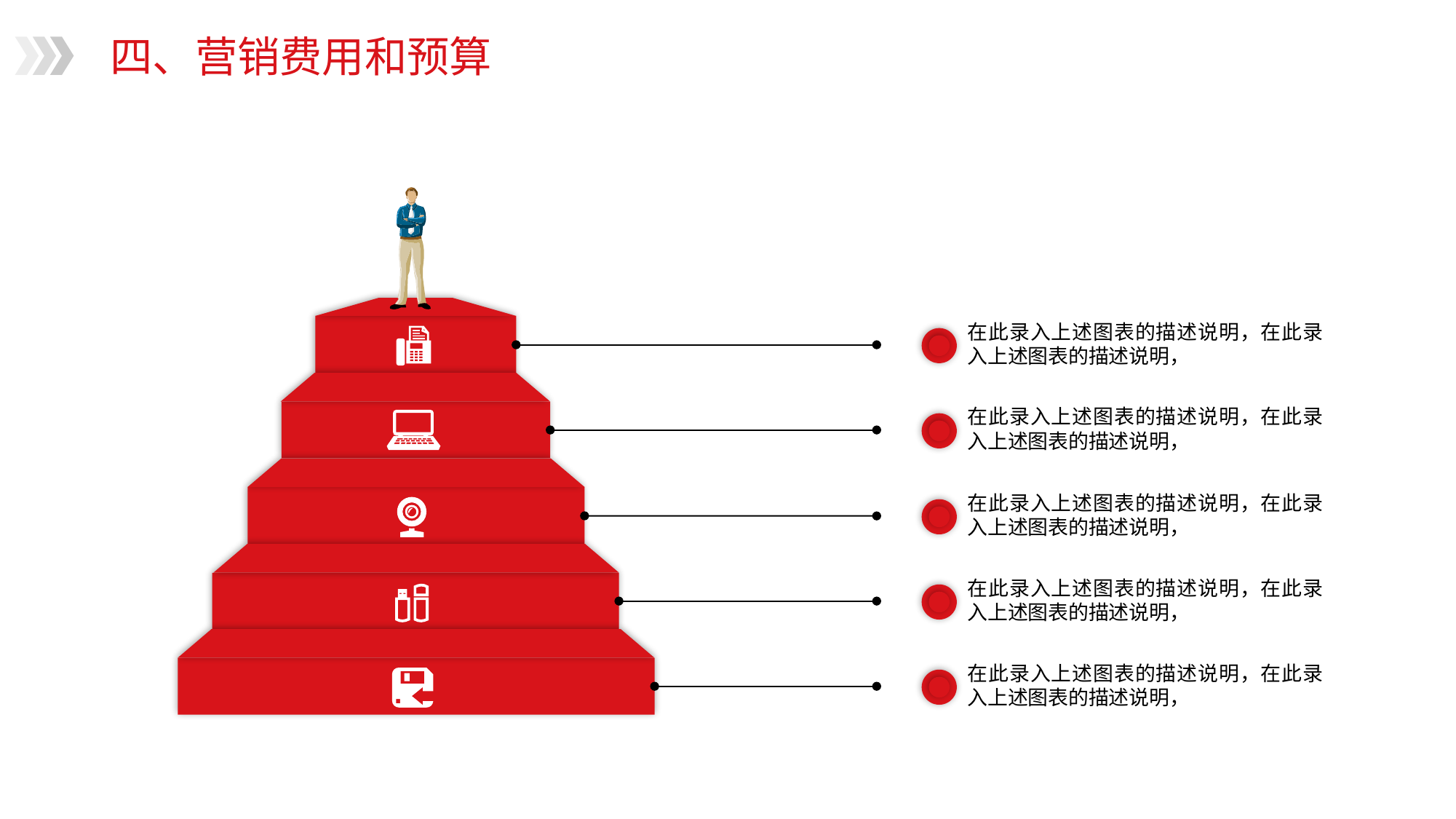

四、营销费用和预算

在此录入上述图表的描述说明，在此录入上述图表的描述说明，

在此录入上述图表的描述说明，在此录入上述图表的描述说明，

在此录入上述图表的描述说明，在此录入上述图表的描述说明，

在此录入上述图表的描述说明，在此录入上述图表的描述说明，

在此录入上述图表的描述说明，在此录入上述图表的描述说明，